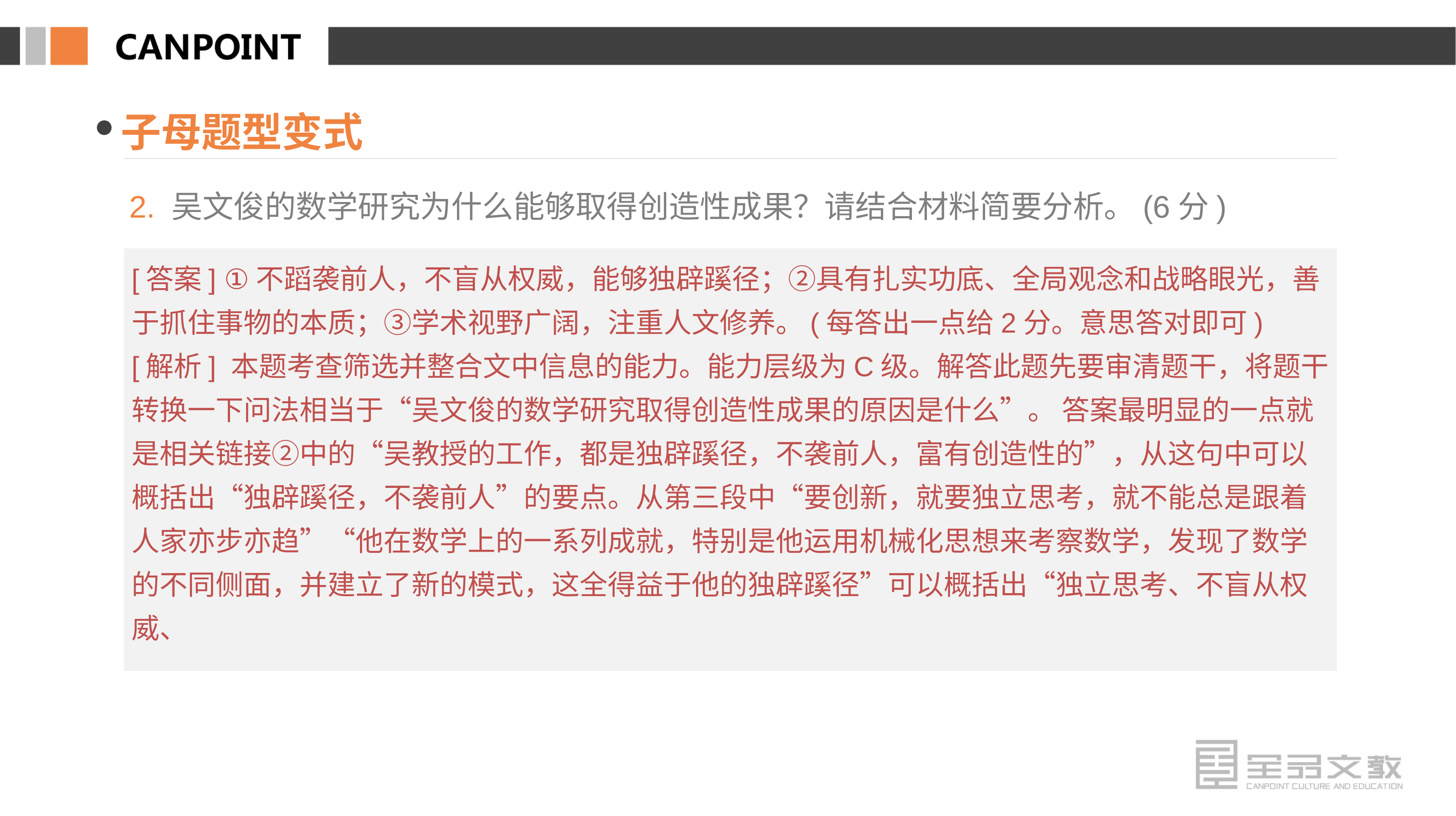

子母题型变式

2. 吴文俊的数学研究为什么能够取得创造性成果？请结合材料简要分析。(6分)

[答案] ①不蹈袭前人，不盲从权威，能够独辟蹊径；②具有扎实功底、全局观念和战略眼光，善于抓住事物的本质；③学术视野广阔，注重人文修养。(每答出一点给2分。意思答对即可)
[解析] 本题考查筛选并整合文中信息的能力。能力层级为C级。解答此题先要审清题干，将题干转换一下问法相当于“吴文俊的数学研究取得创造性成果的原因是什么”。 答案最明显的一点就是相关链接②中的“吴教授的工作，都是独辟蹊径，不袭前人，富有创造性的”，从这句中可以概括出“独辟蹊径，不袭前人”的要点。从第三段中“要创新，就要独立思考，就不能总是跟着人家亦步亦趋”“他在数学上的一系列成就，特别是他运用机械化思想来考察数学，发现了数学的不同侧面，并建立了新的模式，这全得益于他的独辟蹊径”可以概括出“独立思考、不盲从权威、